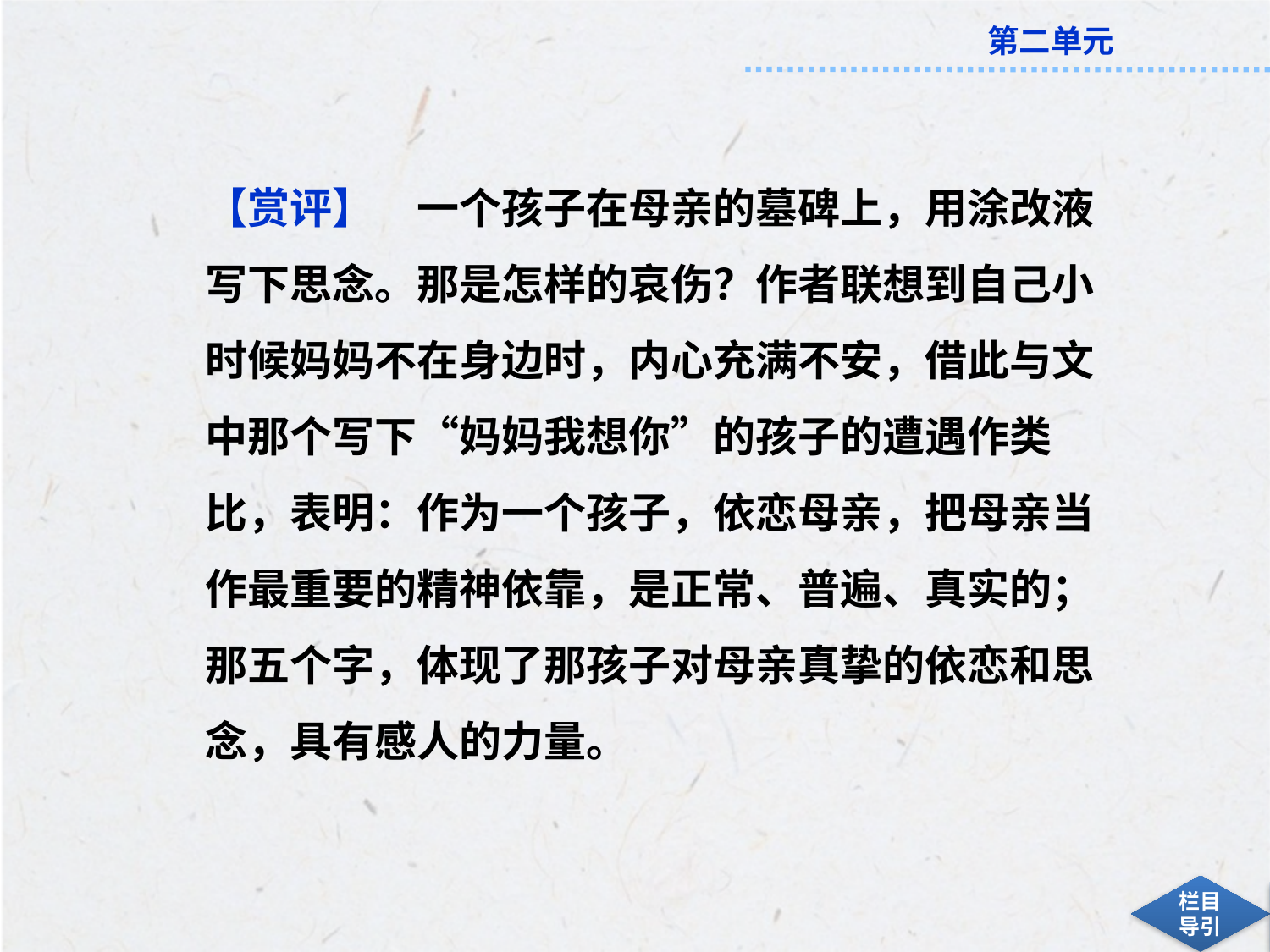

【赏评】　一个孩子在母亲的墓碑上，用涂改液写下思念。那是怎样的哀伤？作者联想到自己小时候妈妈不在身边时，内心充满不安，借此与文中那个写下“妈妈我想你”的孩子的遭遇作类比，表明：作为一个孩子，依恋母亲，把母亲当作最重要的精神依靠，是正常、普遍、真实的；那五个字，体现了那孩子对母亲真挚的依恋和思念，具有感人的力量。